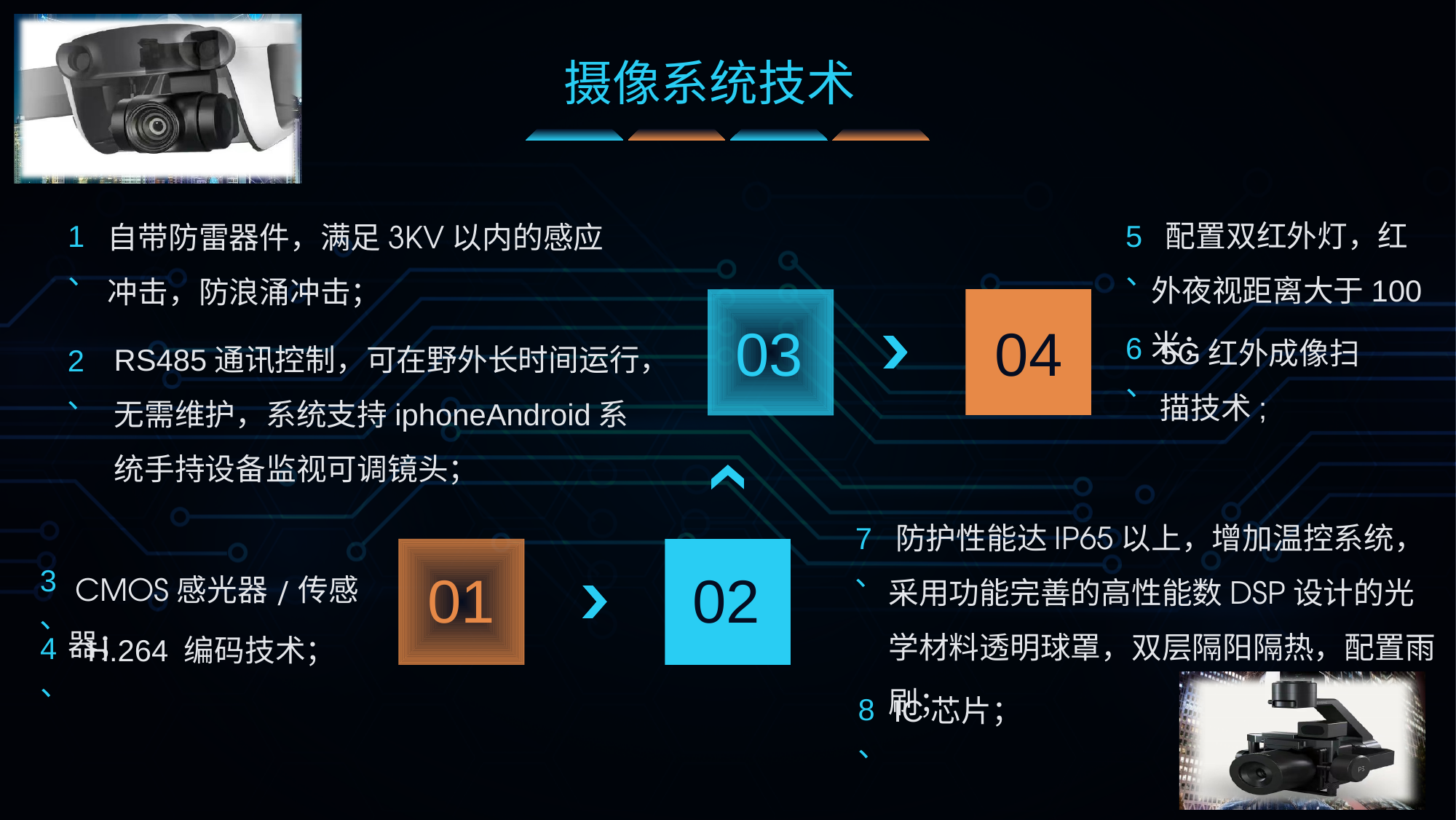

摄像系统技术

 配置双红外灯，红外夜视距离大于100米；

自带防雷器件，满足3KV以内的感应冲击，防浪涌冲击；
2、
5、
1、

03

04
5G红外成像扫描技术;
RS485通讯控制，可在野外长时间运行，无需维护，系统支持iphoneAndroid系统手持设备监视可调镜头；
6、

 防护性能达IP65以上，增加温控系统，采用功能完善的高性能数DSP设计的光学材料透明球罩，双层隔阳隔热，配置雨刷；

7、

01

02
 CMOS感光器/传感器；

3、

H.264 编码技术；
4、
IC芯片；

8、